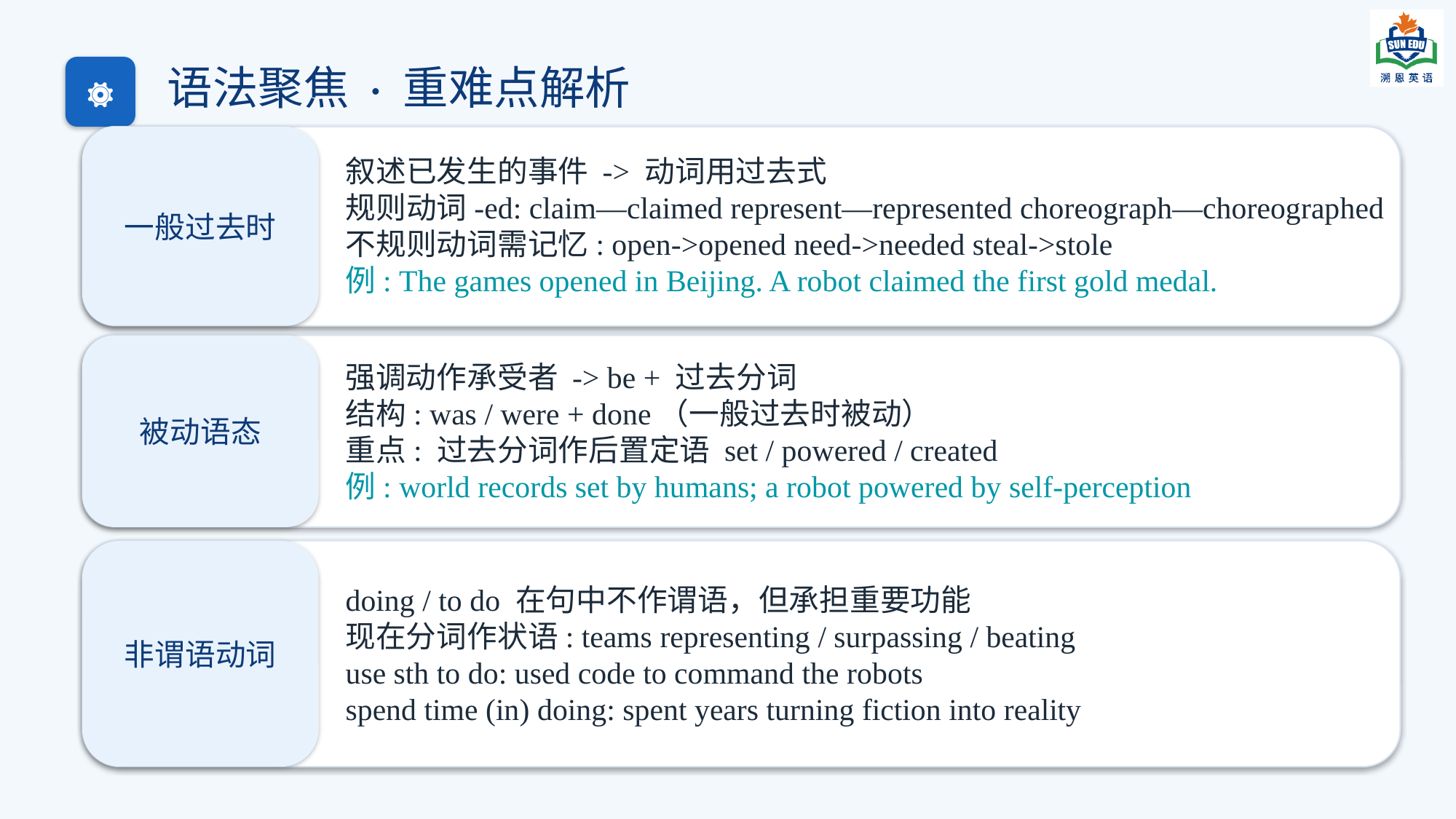

语法聚焦 · 重难点解析
⚙

一般过去时
叙述已发生的事件 -> 动词用过去式
规则动词-ed: claim—claimed represent—represented choreograph—choreographed
不规则动词需记忆: open->opened need->needed steal->stole
例: The games opened in Beijing. A robot claimed the first gold medal.

被动语态
强调动作承受者 -> be + 过去分词
结构: was / were + done（一般过去时被动）
重点: 过去分词作后置定语 set / powered / created
例: world records set by humans; a robot powered by self-perception

非谓语动词
doing / to do 在句中不作谓语，但承担重要功能
现在分词作状语: teams representing / surpassing / beating
use sth to do: used code to command the robots
spend time (in) doing: spent years turning fiction into reality